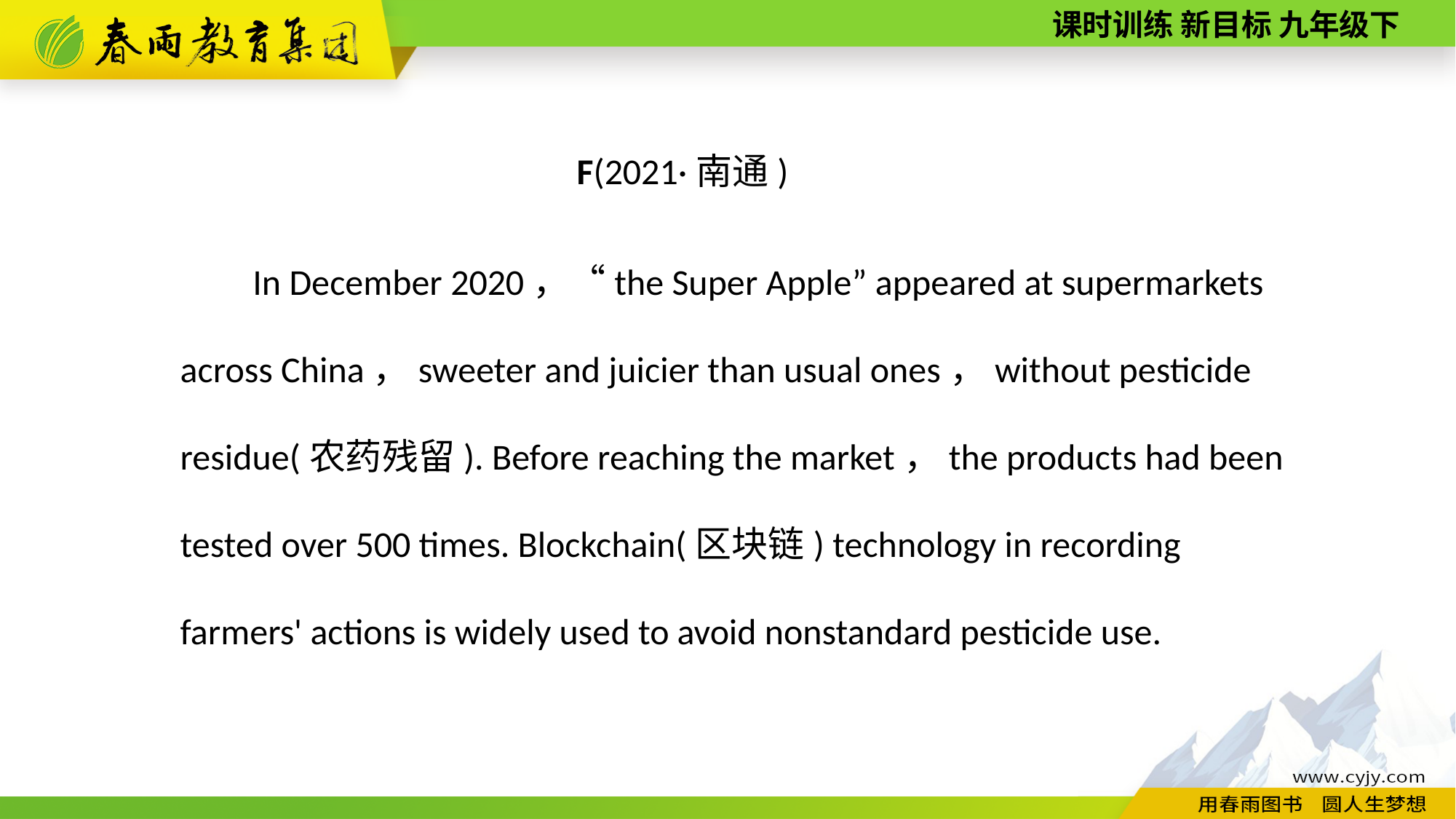

F(2021·南通)
In December 2020，“the Super Apple” appeared at supermarkets across China，sweeter and juicier than usual ones，without pesticide residue(农药残留). Before reaching the market，the products had been tested over 500 times. Blockchain(区块链) technology in recording farmers' actions is widely used to avoid nonstandard pesticide use.